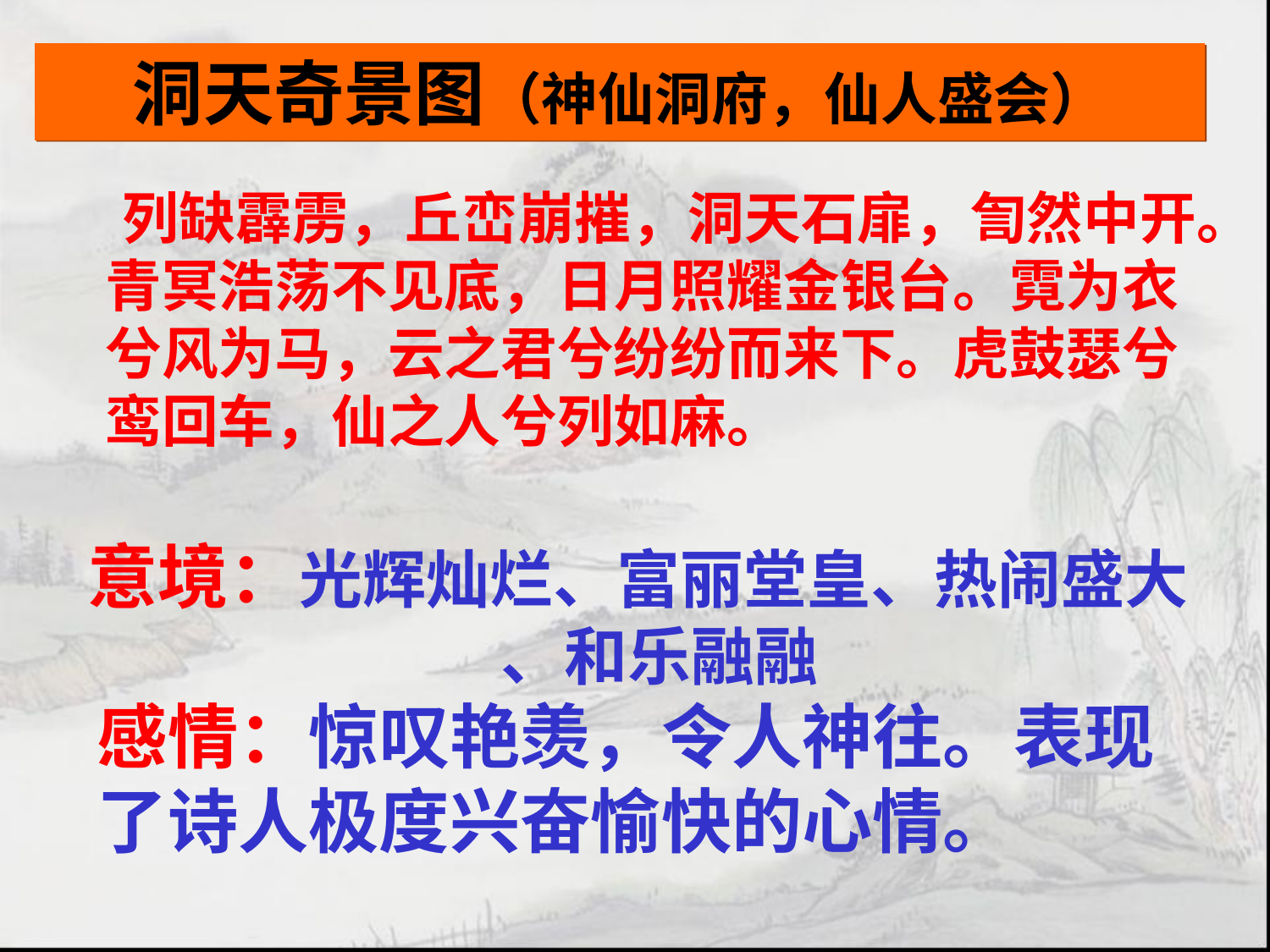

洞天奇景图（神仙洞府，仙人盛会）
    列缺霹雳，丘峦崩摧，洞天石扉，訇然中开。青冥浩荡不见底，日月照耀金银台。霓为衣兮风为马，云之君兮纷纷而来下。虎鼓瑟兮鸾回车，仙之人兮列如麻。
意境：光辉灿烂、富丽堂皇、热闹盛大    、和乐融融
感情：惊叹艳羡，令人神往。表现了诗人极度兴奋愉快的心情。